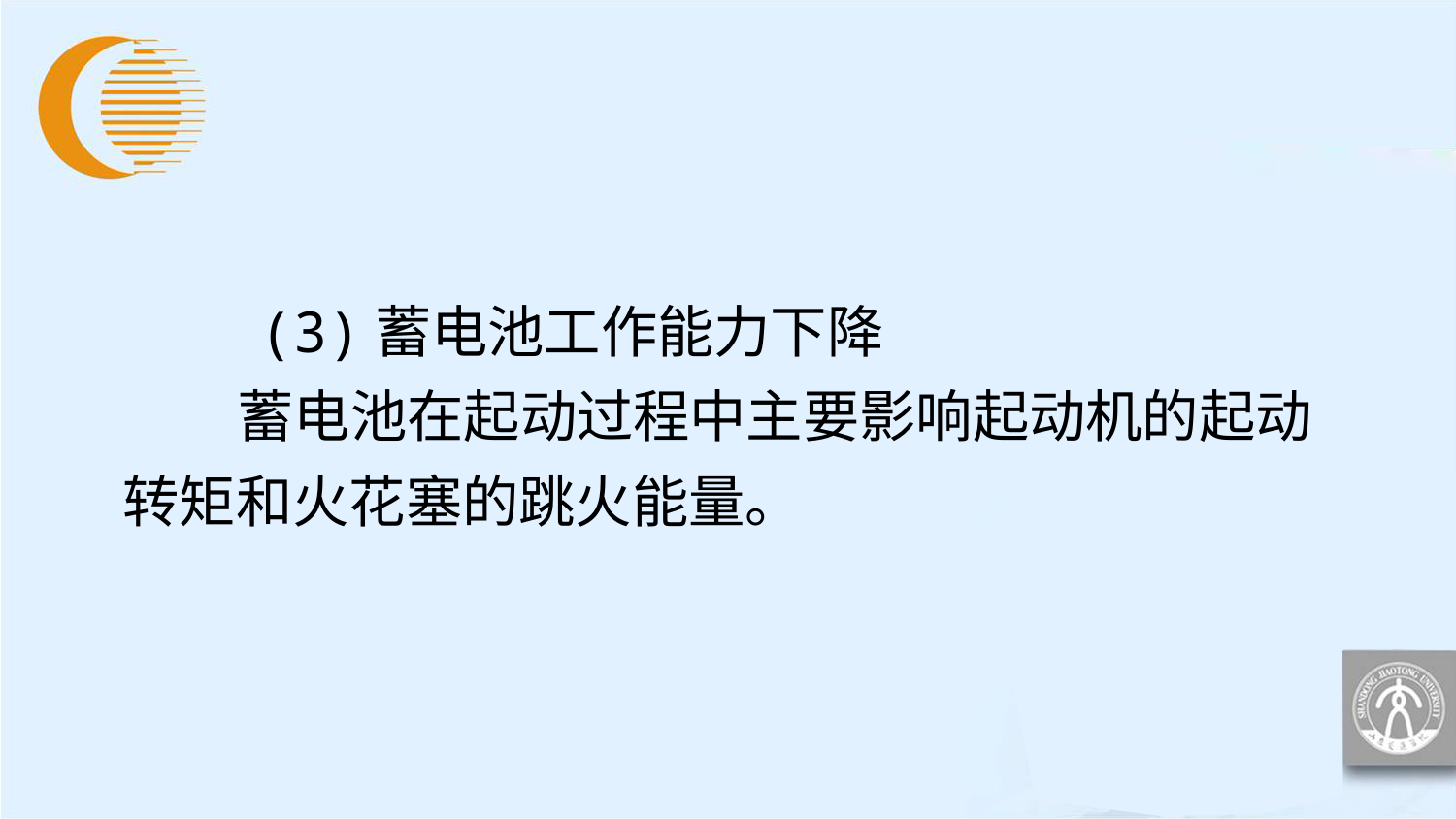

(3)蓄电池工作能力下降
蓄电池在起动过程中主要影响起动机的起动转矩和火花塞的跳火能量。